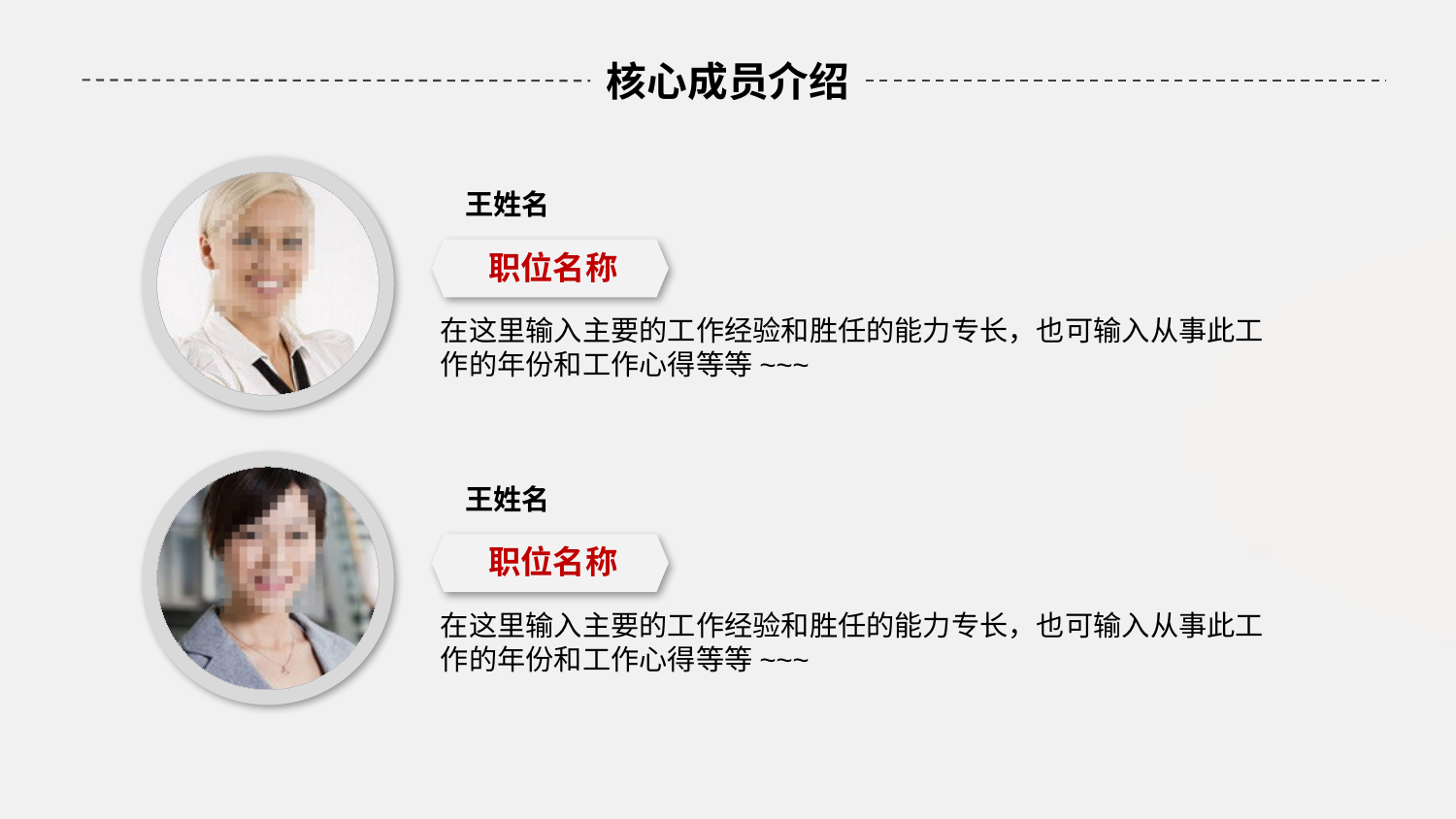

# 核心成员介绍

王姓名

职位名称

在这里输入主要的工作经验和胜任的能力专长，也可输入从事此工作的年份和工作心得等等~~~

王姓名

职位名称

在这里输入主要的工作经验和胜任的能力专长，也可输入从事此工作的年份和工作心得等等~~~